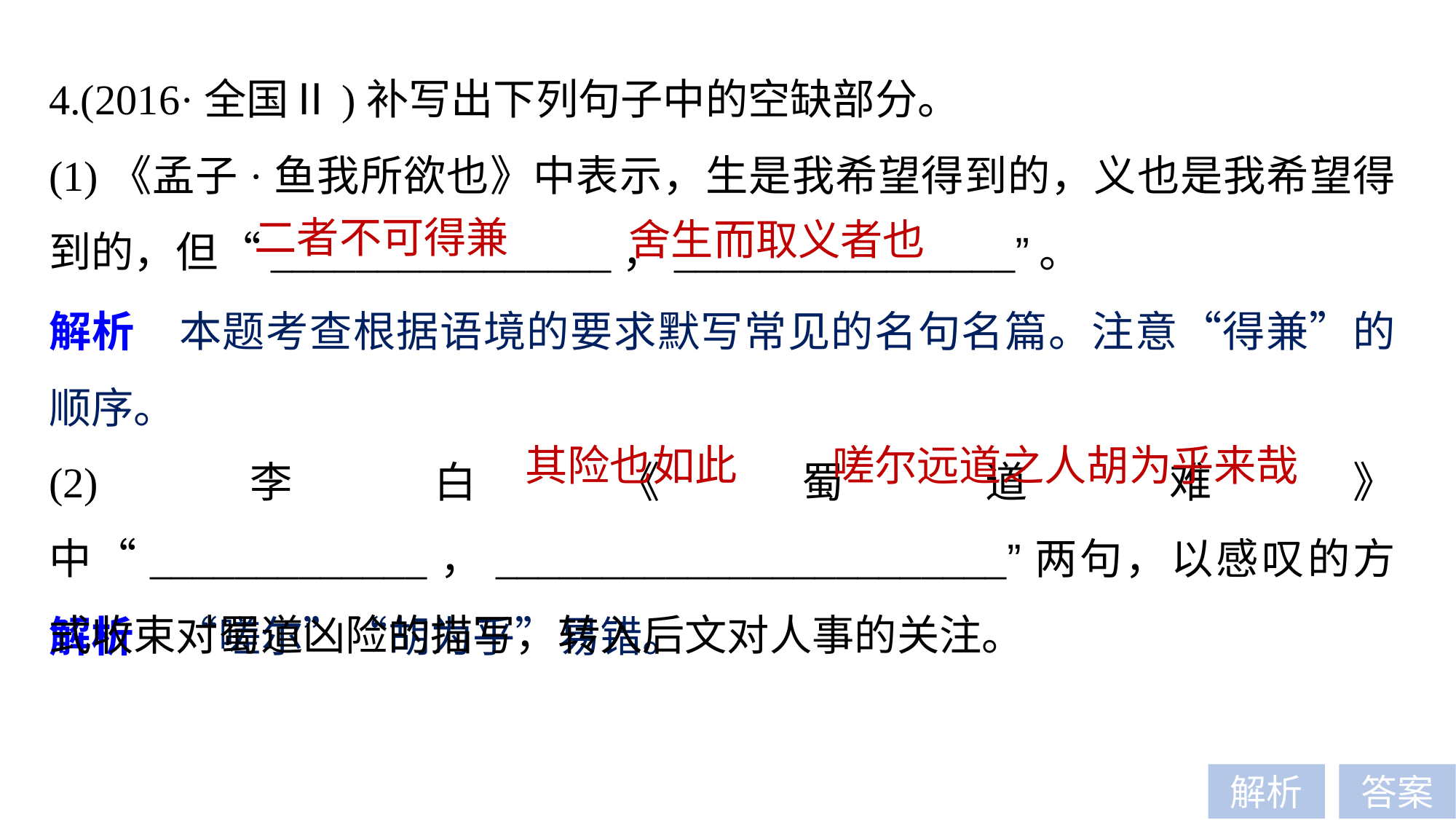

4.(2016·全国Ⅱ)补写出下列句子中的空缺部分。
(1)《孟子·鱼我所欲也》中表示，生是我希望得到的，义也是我希望得到的，但“________________，________________”。
二者不可得兼
舍生而取义者也
解析　本题考查根据语境的要求默写常见的名句名篇。注意“得兼”的顺序。
(2)李白《蜀道难》中“_____________，________________________”两句，以感叹的方式收束对蜀道凶险的描写，转入后文对人事的关注。
其险也如此
嗟尔远道之人胡为乎来哉
解析　“嗟尔”“胡为乎”易错。
解析
答案